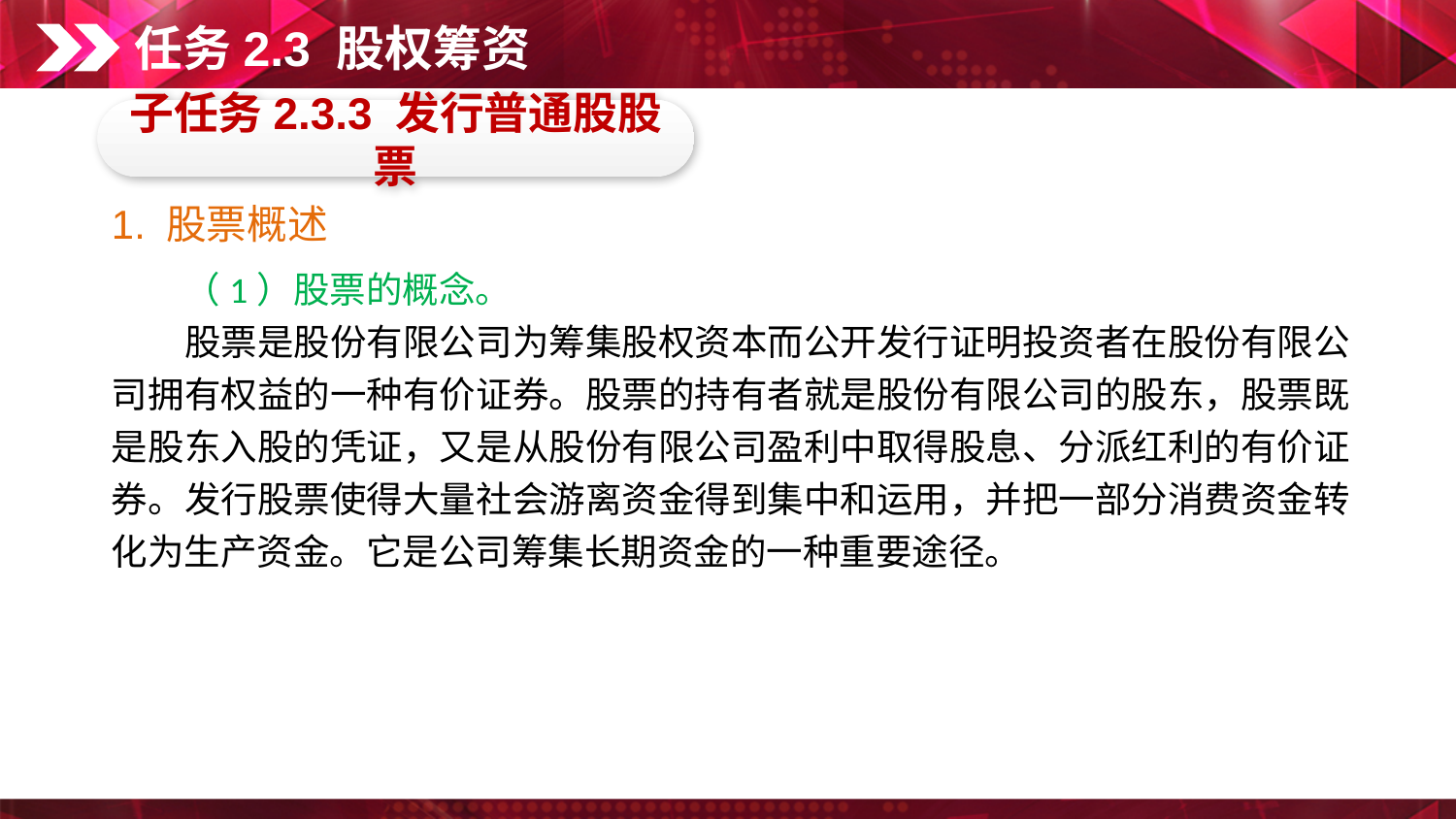

任务2.3 股权筹资

子任务2.3.3 发行普通股股票
1. 股票概述
　　（1）股票的概念。
　　股票是股份有限公司为筹集股权资本而公开发行证明投资者在股份有限公司拥有权益的一种有价证券。股票的持有者就是股份有限公司的股东，股票既是股东入股的凭证，又是从股份有限公司盈利中取得股息、分派红利的有价证券。发行股票使得大量社会游离资金得到集中和运用，并把一部分消费资金转化为生产资金。它是公司筹集长期资金的一种重要途径。